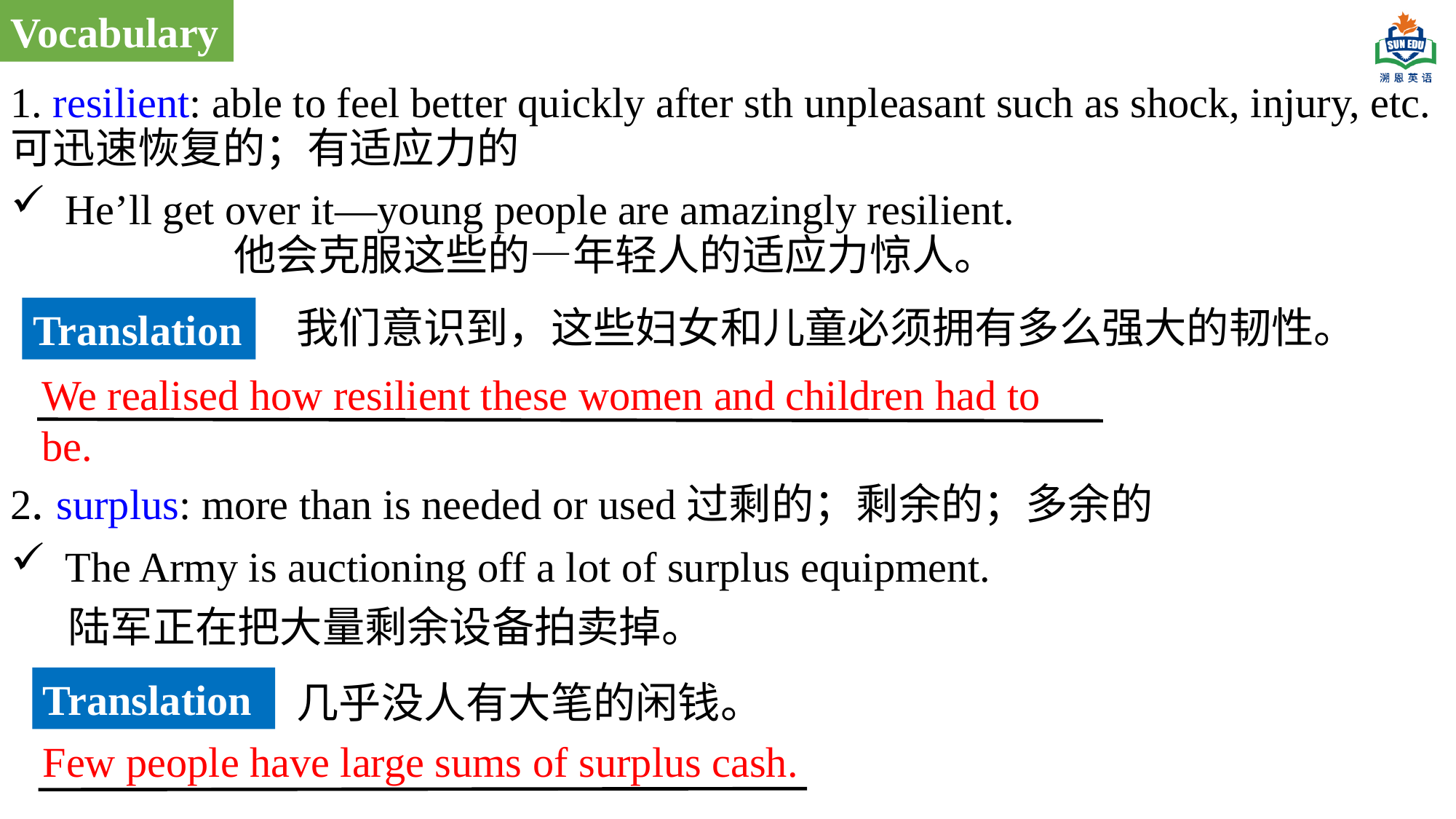

Vocabulary
1. resilient: able to feel better quickly after sth unpleasant such as shock, injury, etc.可迅速恢复的；有适应力的
He’ll get over it—young people are amazingly resilient.                                                       他会克服这些的—年轻人的适应力惊人。

2. surplus: more than is needed or used过剩的；剩余的；多余的
The Army is auctioning off a lot of surplus equipment.
     陆军正在把大量剩余设备拍卖掉。
我们意识到，这些妇女和儿童必须拥有多么强大的韧性。
Translation
We realised how resilient these women and children had to be.
Translation
几乎没人有大笔的闲钱。
Few people have large sums of surplus cash.